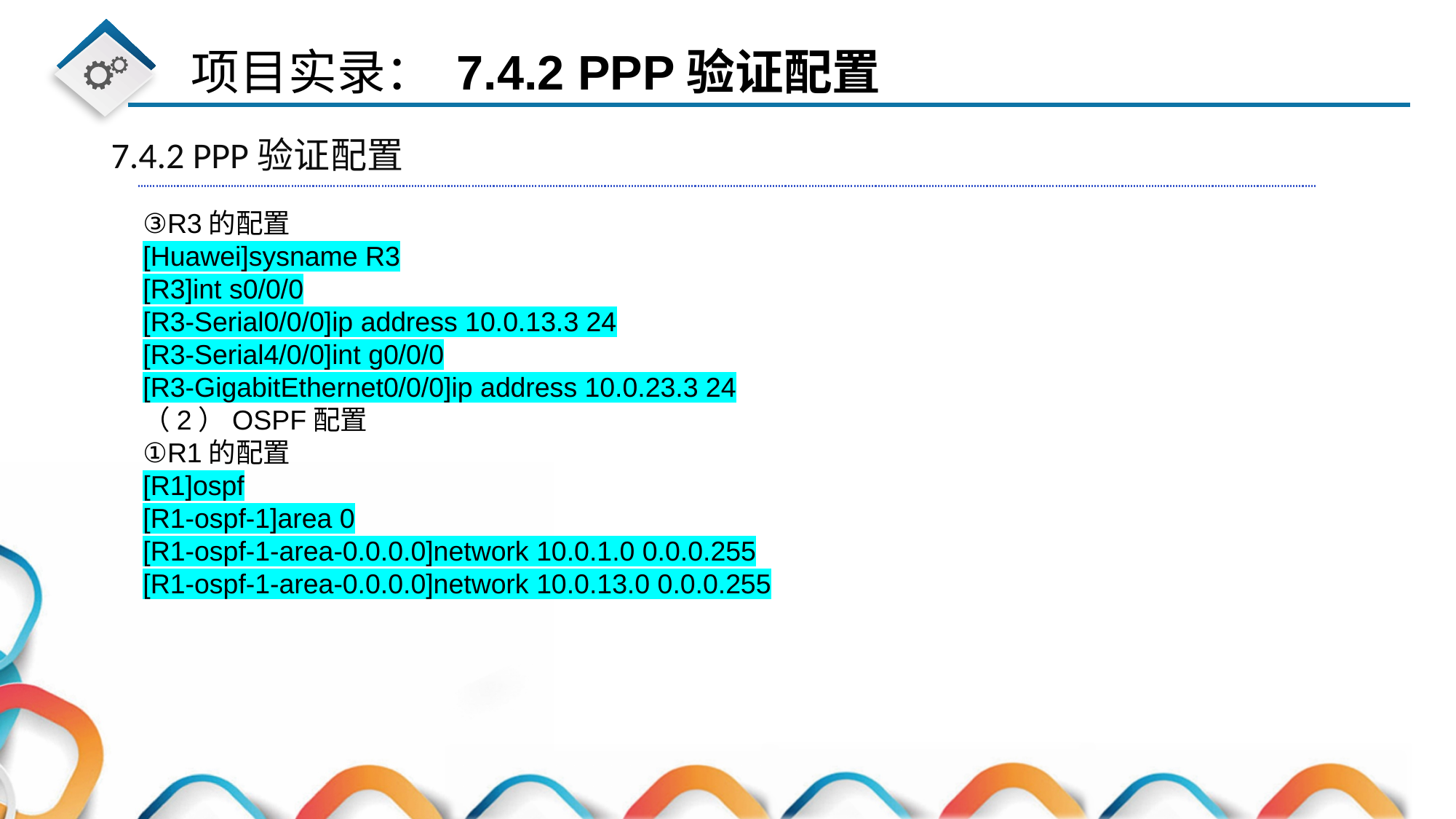

7.4.2 PPP验证配置

③R3的配置
[Huawei]sysname R3
[R3]int s0/0/0
[R3-Serial0/0/0]ip address 10.0.13.3 24
[R3-Serial4/0/0]int g0/0/0
[R3-GigabitEthernet0/0/0]ip address 10.0.23.3 24
（2）OSPF配置
①R1的配置
[R1]ospf
[R1-ospf-1]area 0
[R1-ospf-1-area-0.0.0.0]network 10.0.1.0 0.0.0.255
[R1-ospf-1-area-0.0.0.0]network 10.0.13.0 0.0.0.255